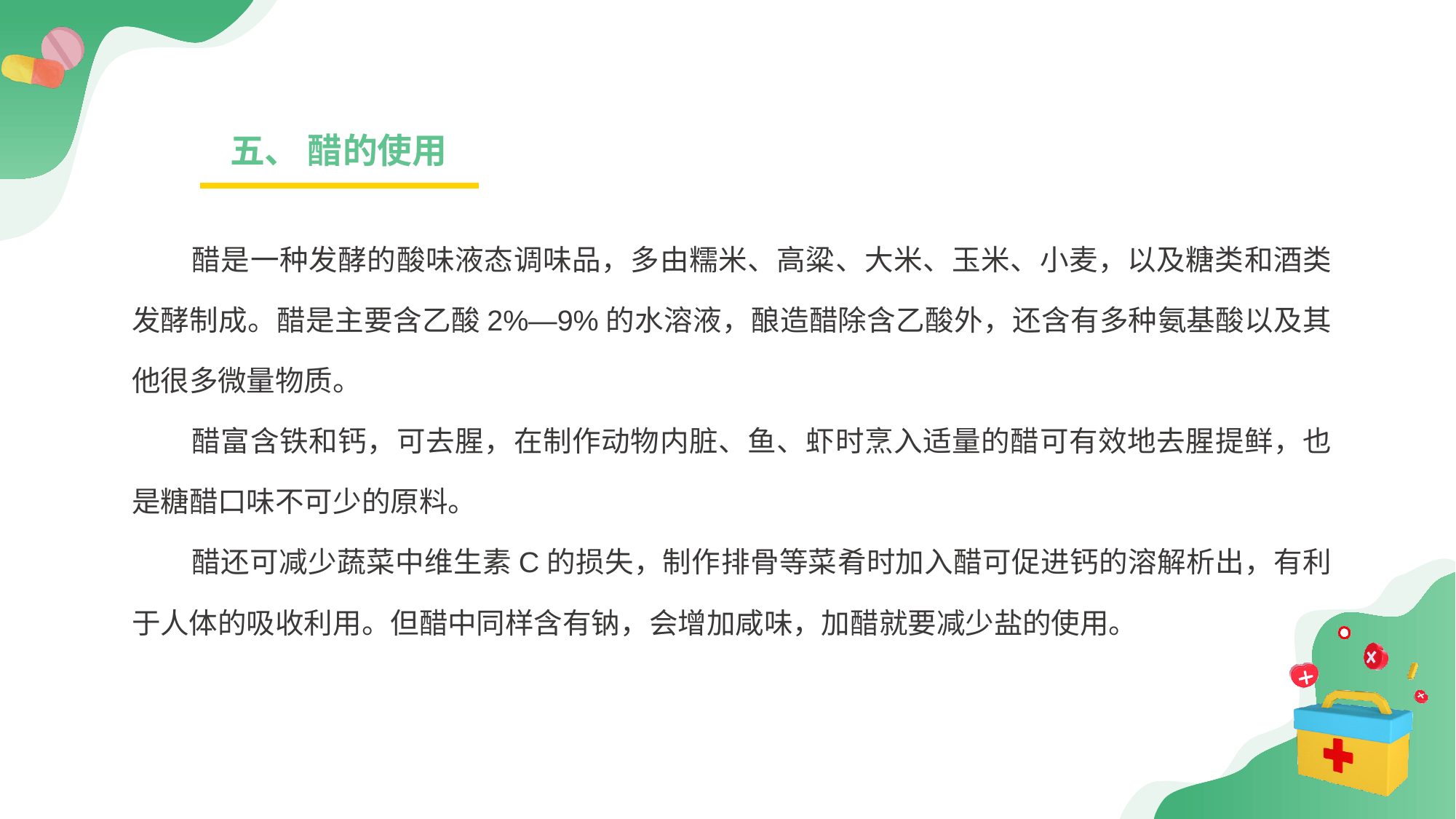

五、 醋的使用
醋是一种发酵的酸味液态调味品，多由糯米、高粱、大米、玉米、小麦，以及糖类和酒类发酵制成。醋是主要含乙酸2%—9%的水溶液，酿造醋除含乙酸外，还含有多种氨基酸以及其他很多微量物质。
醋富含铁和钙，可去腥，在制作动物内脏、鱼、虾时烹入适量的醋可有效地去腥提鲜，也是糖醋口味不可少的原料。
醋还可减少蔬菜中维生素C的损失，制作排骨等菜肴时加入醋可促进钙的溶解析出，有利于人体的吸收利用。但醋中同样含有钠，会增加咸味，加醋就要减少盐的使用。